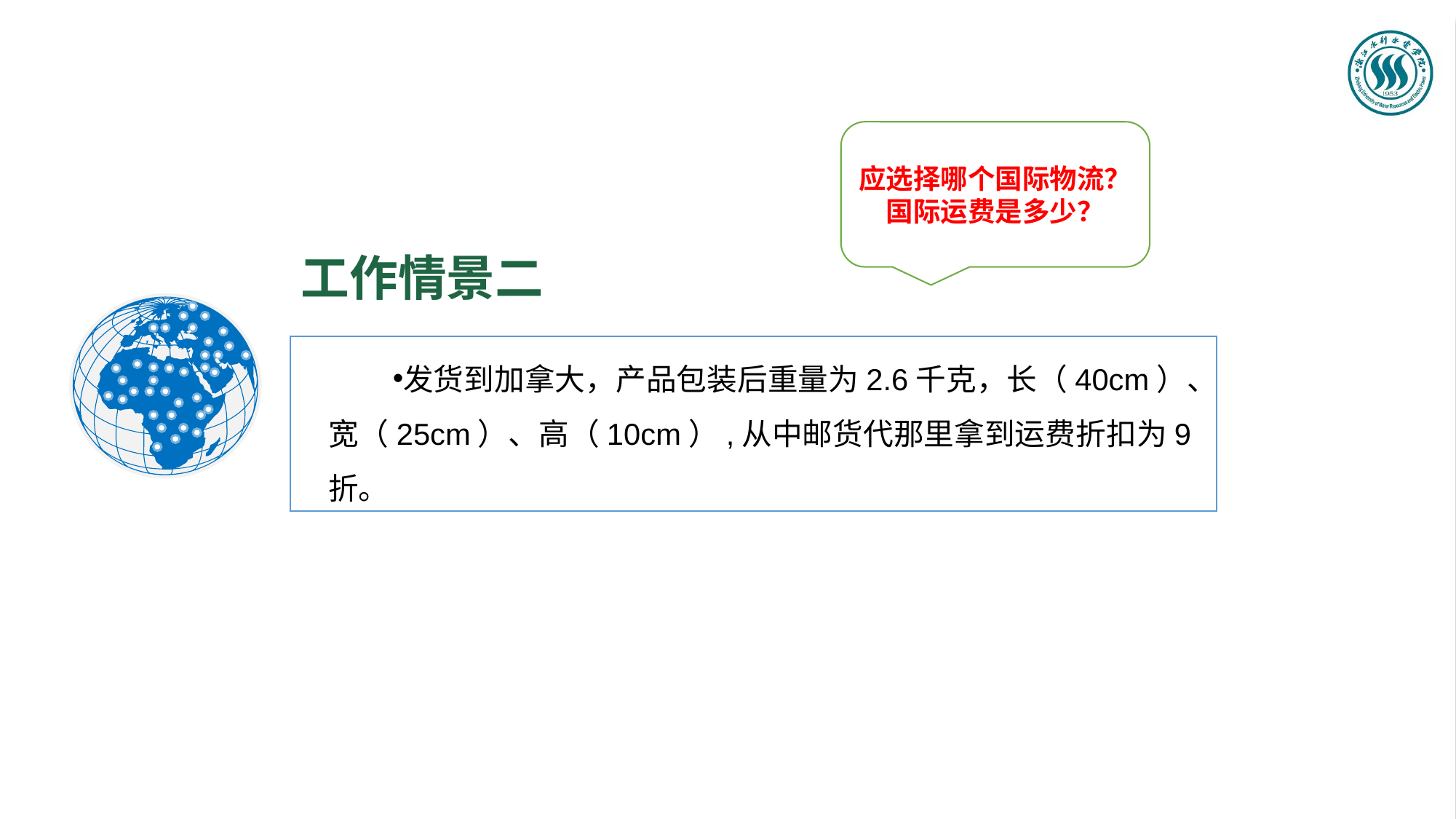

应选择哪个国际物流？国际运费是多少？
工作情景二

发货到加拿大，产品包装后重量为2.6千克，长（40cm）、宽（25cm）、高（10cm）,从中邮货代那里拿到运费折扣为9折。